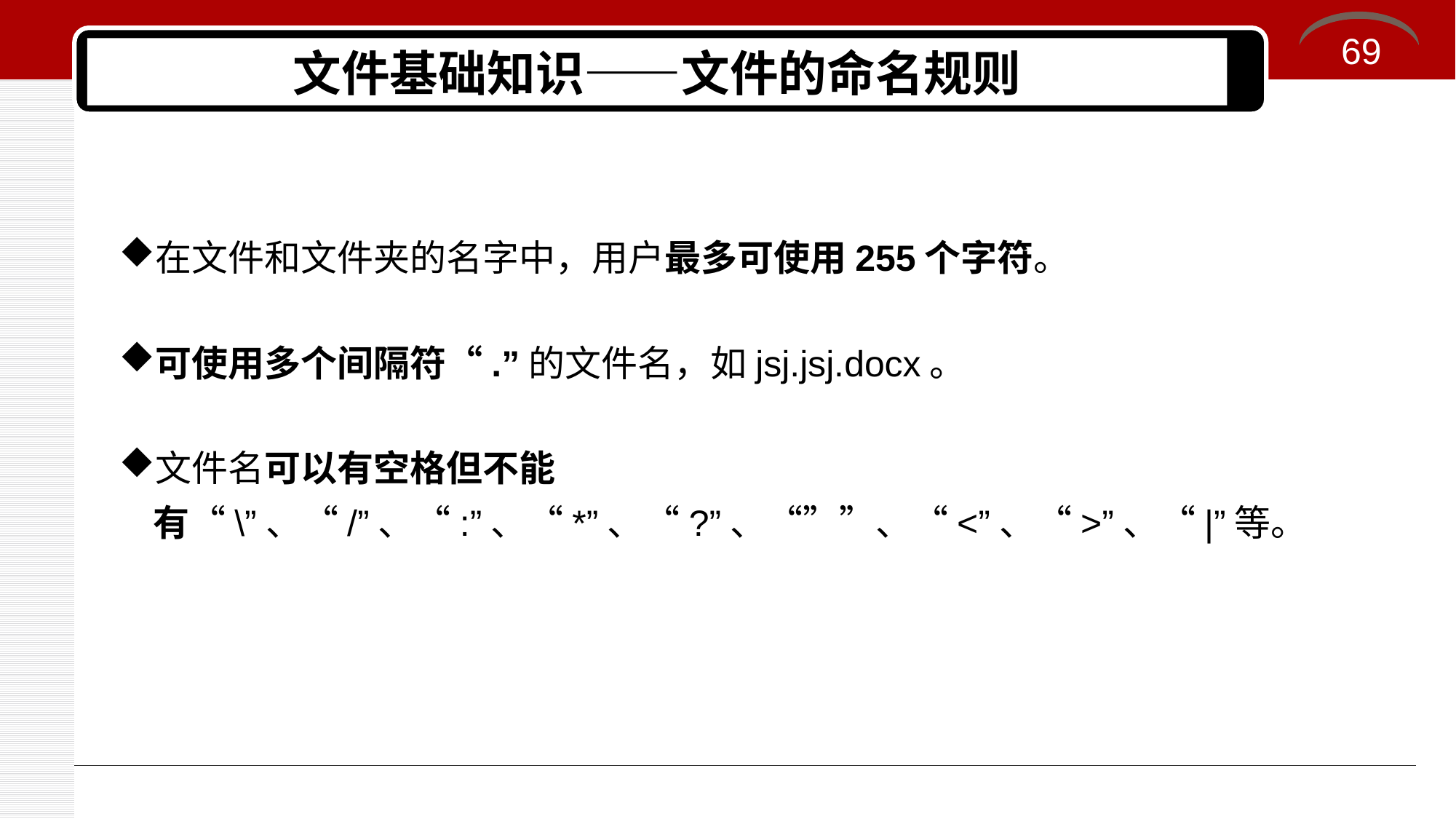

69
# 文件基础知识——文件的命名规则
在文件和文件夹的名字中，用户最多可使用255个字符。
可使用多个间隔符“.”的文件名，如jsj.jsj.docx。
文件名可以有空格但不能有“\”、“/”、“:”、“*”、“?”、“””、“<”、“>”、“|”等。